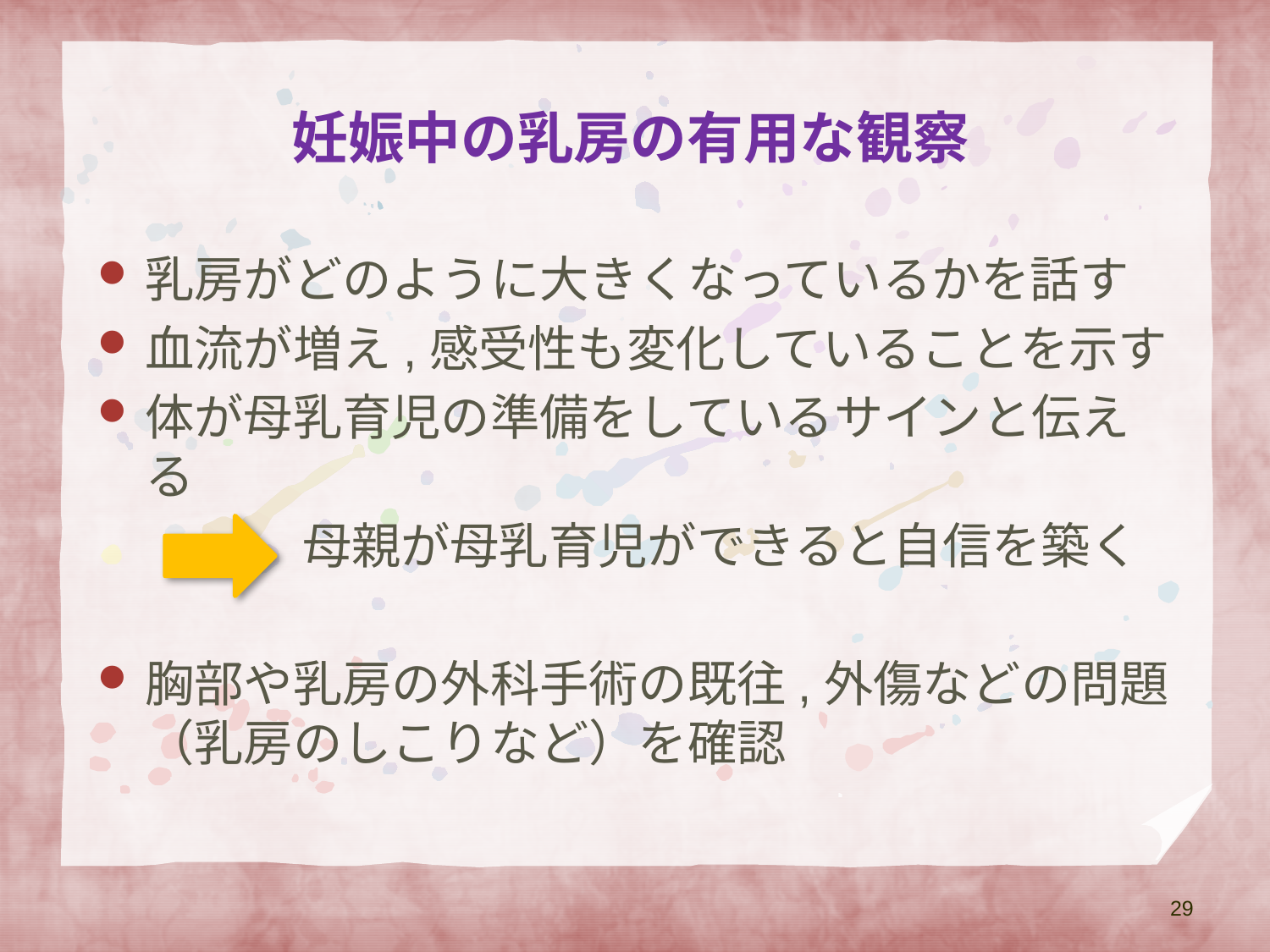

# 妊娠中の乳房の有用な観察
乳房がどのように大きくなっているかを話す
血流が増え,感受性も変化していることを示す
体が母乳育児の準備をしているサインと伝える
　　 母親が母乳育児ができると自信を築く

胸部や乳房の外科手術の既往,外傷などの問題（乳房のしこりなど）を確認

29